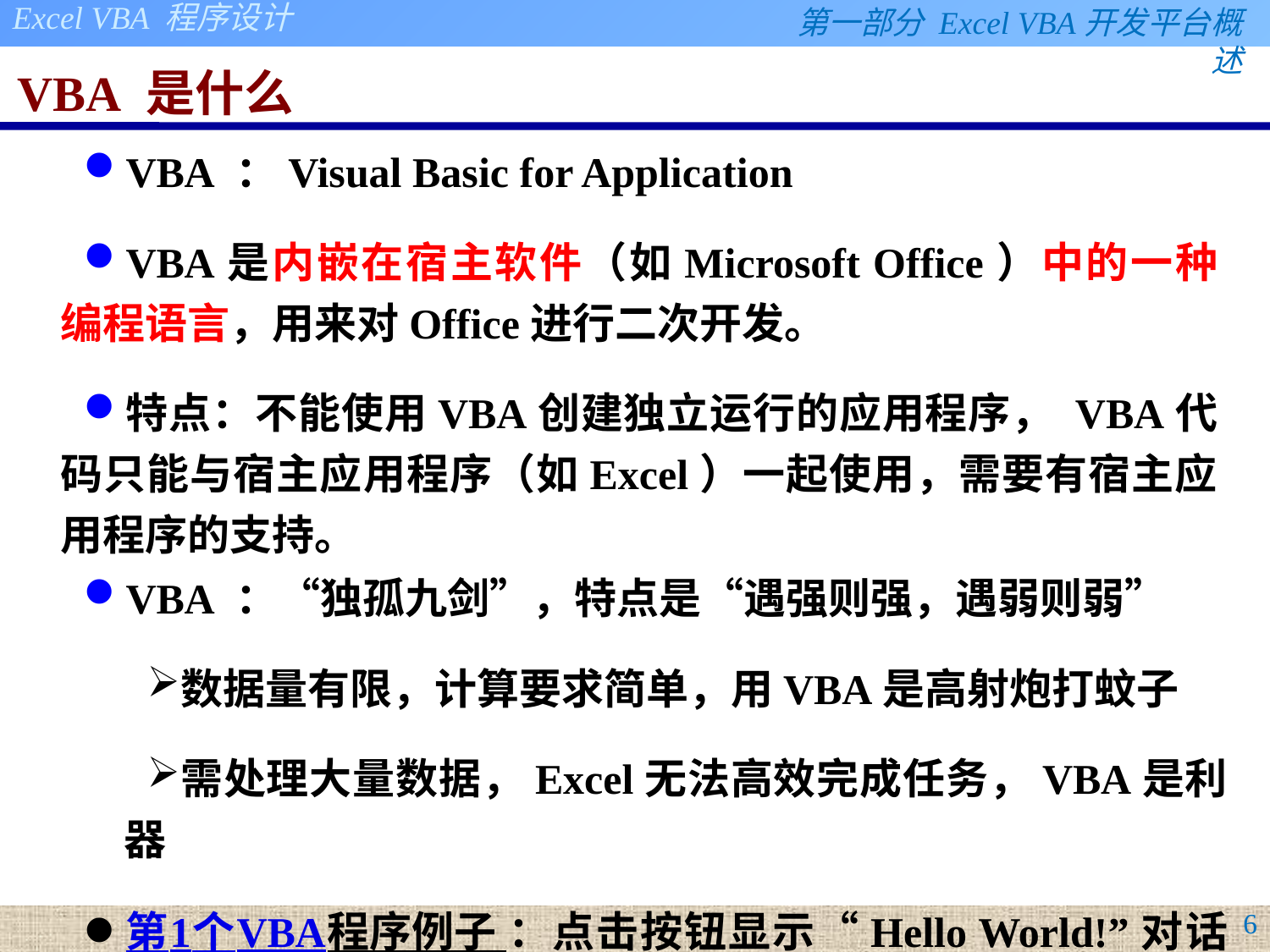

# VBA 是什么
VBA ：Visual Basic for Application
VBA是内嵌在宿主软件（如Microsoft Office）中的一种编程语言，用来对Office进行二次开发。
特点：不能使用VBA创建独立运行的应用程序， VBA代码只能与宿主应用程序（如Excel）一起使用，需要有宿主应用程序的支持。
VBA ：“独孤九剑”，特点是“遇强则强，遇弱则弱”
数据量有限，计算要求简单，用VBA是高射炮打蚊子
需处理大量数据，Excel无法高效完成任务，VBA是利器
第1个VBA程序例子 ：点击按钮显示“Hello World!”对话框